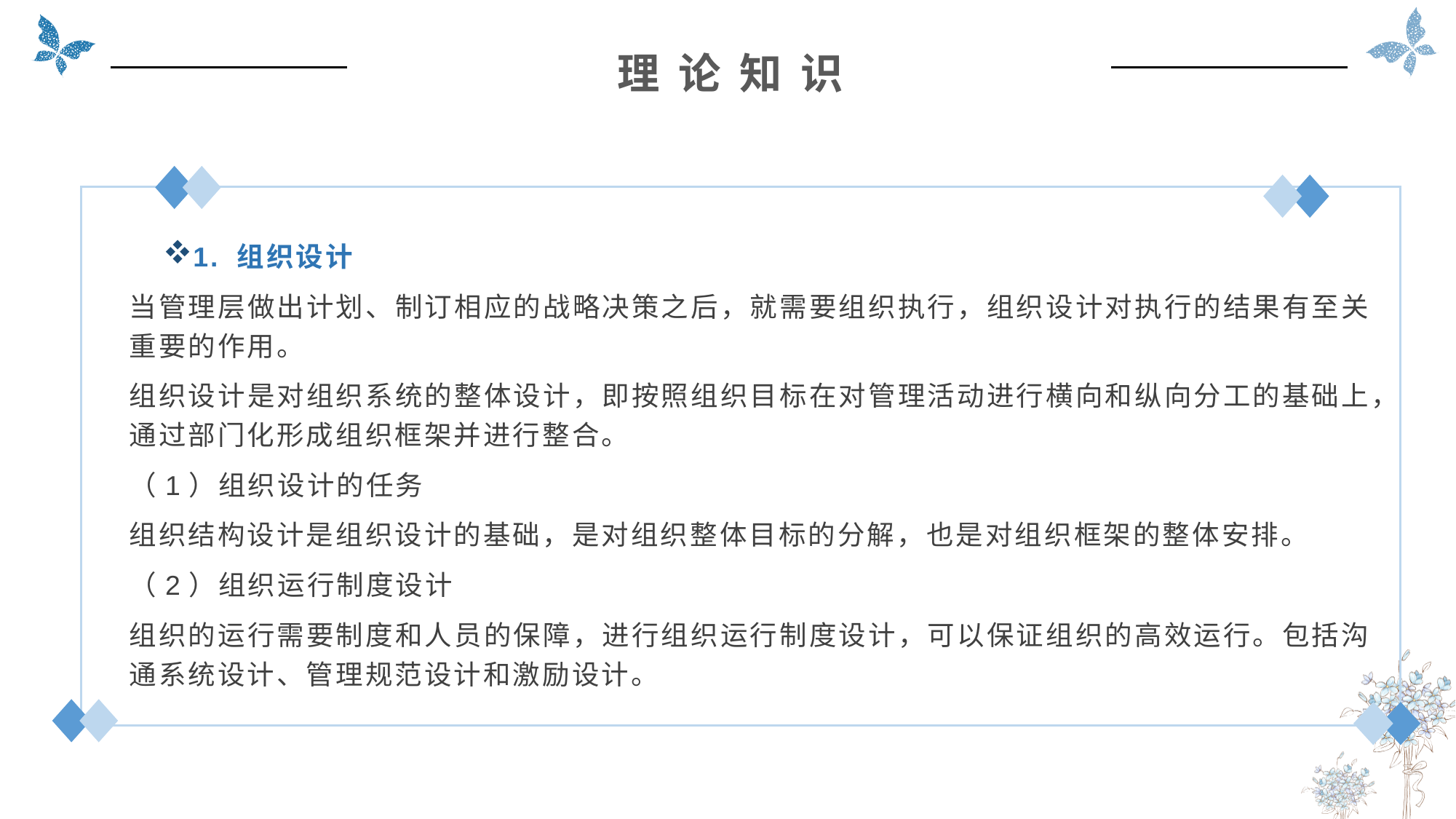

理 论 知 识

1. 组织设计
当管理层做出计划、制订相应的战略决策之后，就需要组织执行，组织设计对执行的结果有至关重要的作用。
组织设计是对组织系统的整体设计，即按照组织目标在对管理活动进行横向和纵向分工的基础上，通过部门化形成组织框架并进行整合。
（1）组织设计的任务
组织结构设计是组织设计的基础，是对组织整体目标的分解，也是对组织框架的整体安排。
（2）组织运行制度设计
组织的运行需要制度和人员的保障，进行组织运行制度设计，可以保证组织的高效运行。包括沟通系统设计、管理规范设计和激励设计。